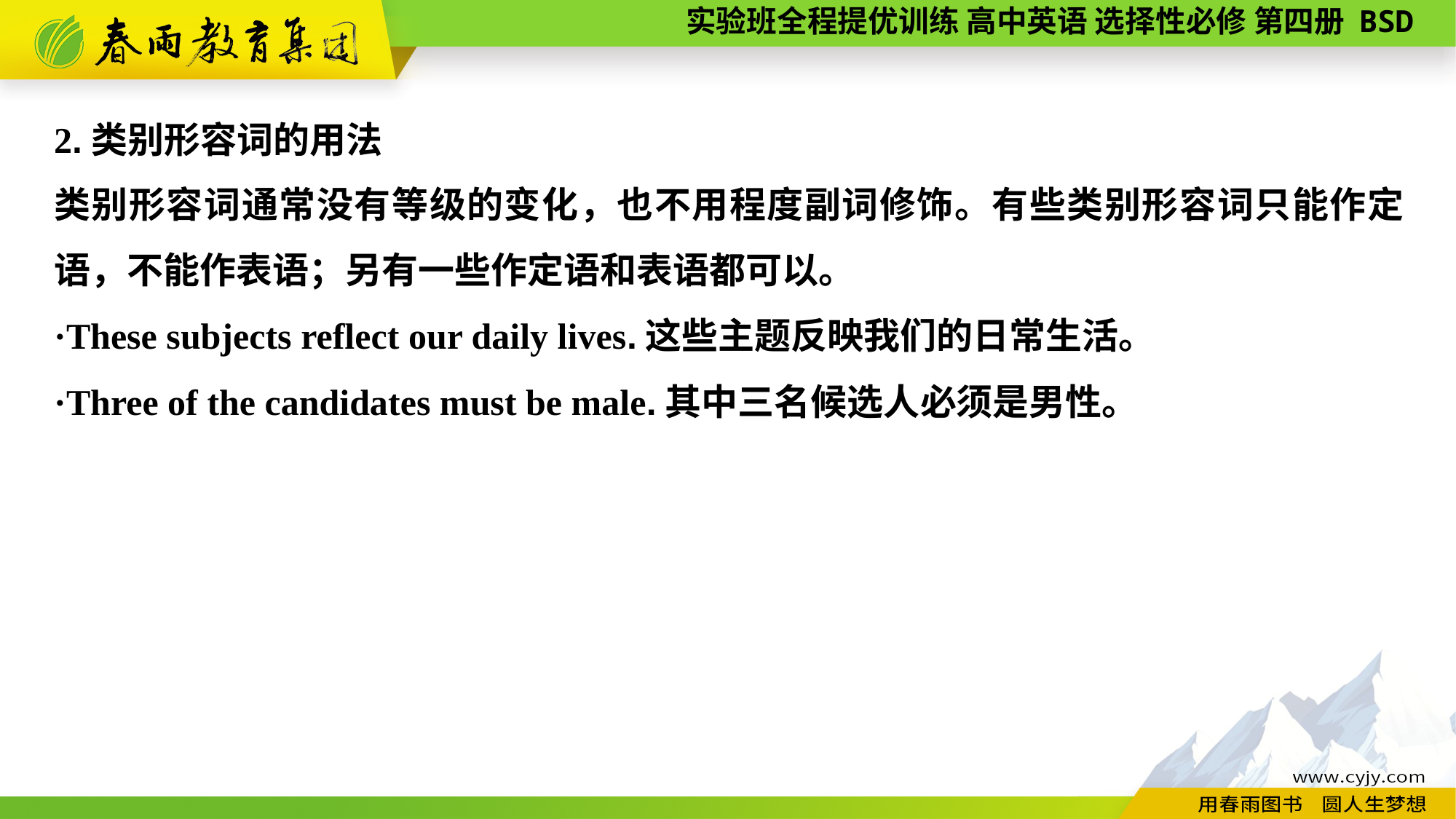

2.类别形容词的用法
类别形容词通常没有等级的变化，也不用程度副词修饰。有些类别形容词只能作定语，不能作表语；另有一些作定语和表语都可以。
·These subjects reflect our daily lives.这些主题反映我们的日常生活。
·Three of the candidates must be male.其中三名候选人必须是男性。